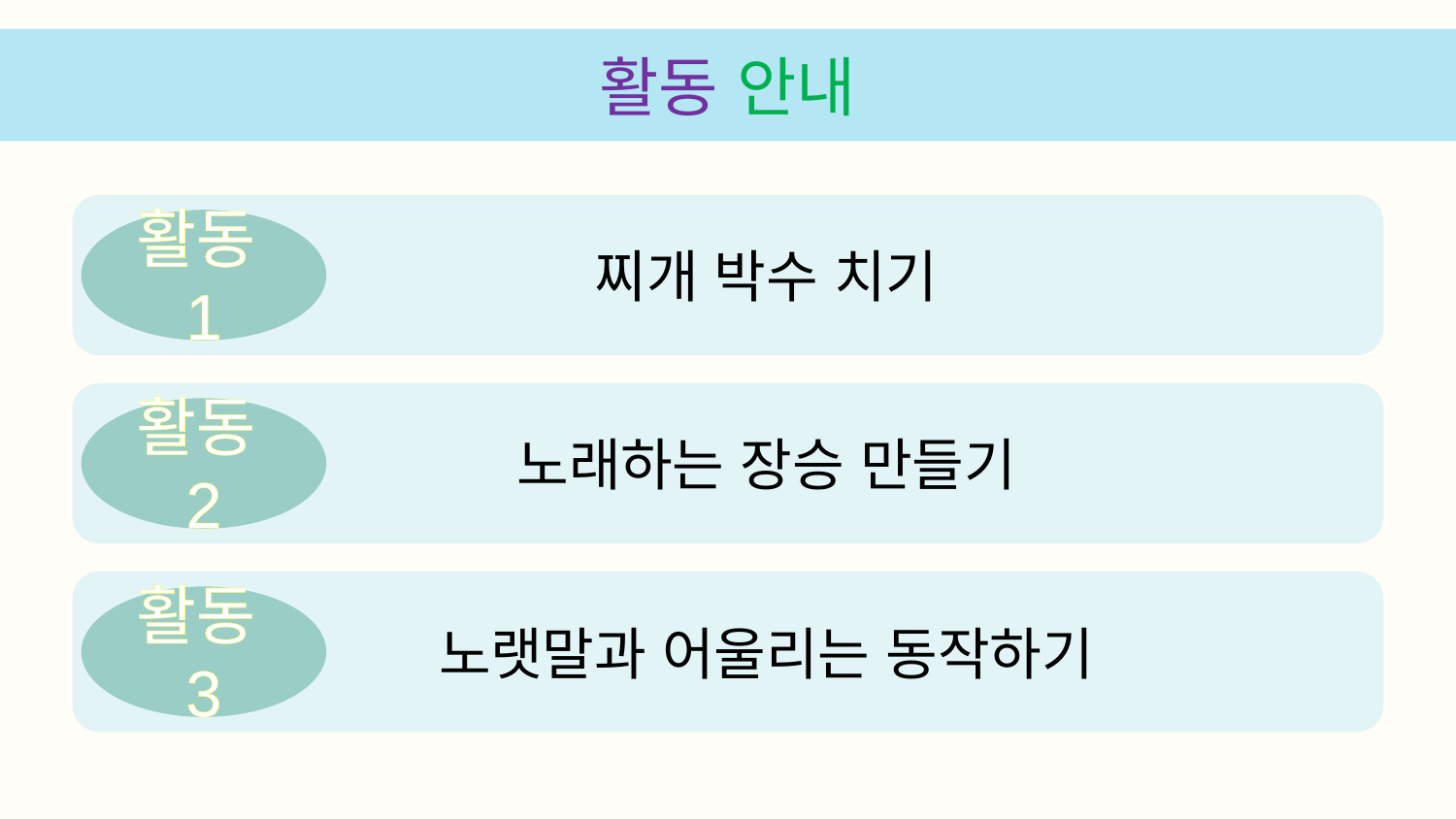

활동 안내
    찌개 박수 치기
활동1
    노래하는 장승 만들기
활동2
    노랫말과 어울리는 동작하기
활동3